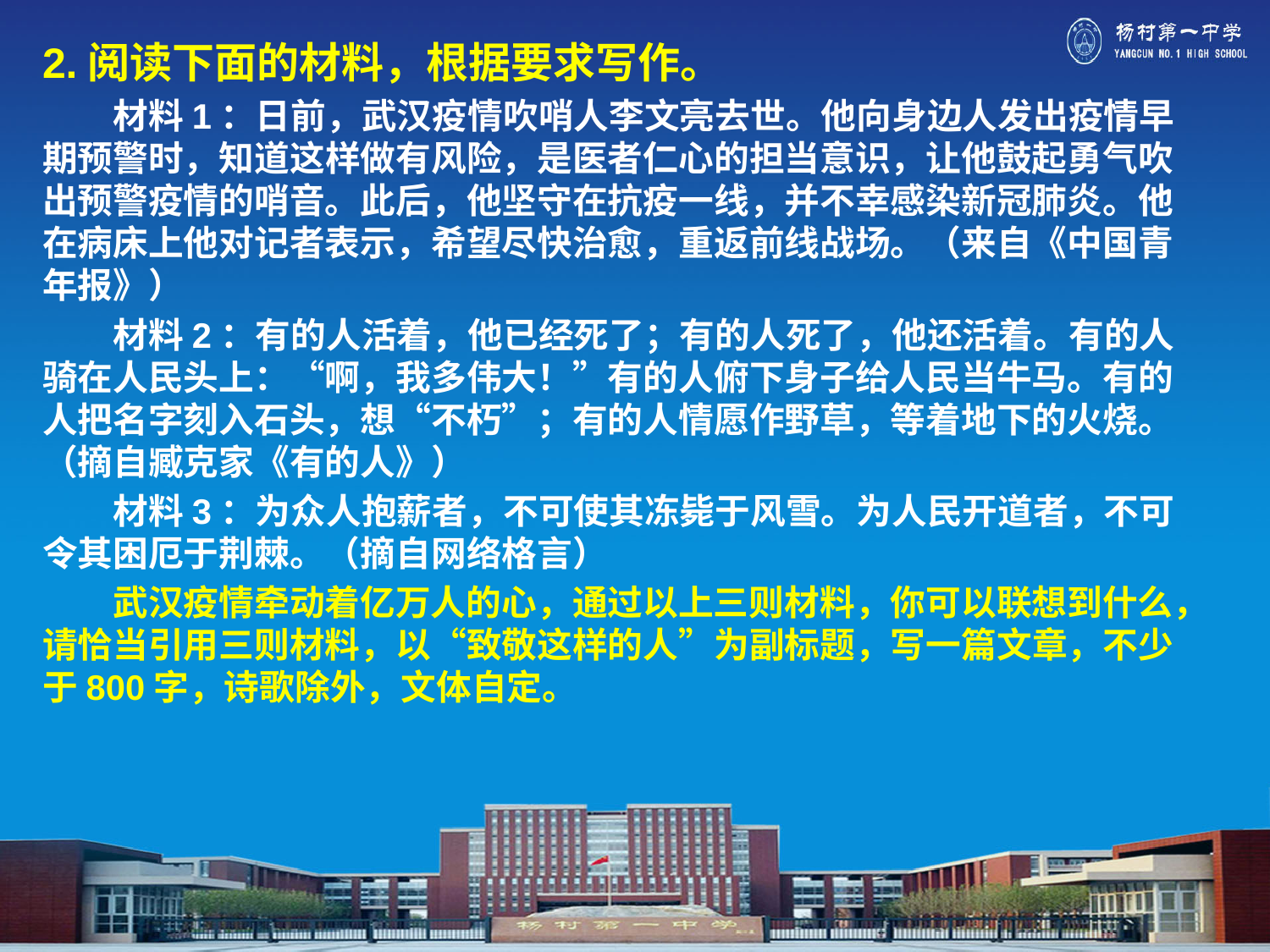

2.阅读下面的材料，根据要求写作。
　　材料1：日前，武汉疫情吹哨人李文亮去世。他向身边人发出疫情早期预警时，知道这样做有风险，是医者仁心的担当意识，让他鼓起勇气吹出预警疫情的哨音。此后，他坚守在抗疫一线，并不幸感染新冠肺炎。他在病床上他对记者表示，希望尽快治愈，重返前线战场。（来自《中国青年报》）
　　材料2：有的人活着，他已经死了；有的人死了，他还活着。有的人骑在人民头上：“啊，我多伟大！”有的人俯下身子给人民当牛马。有的人把名字刻入石头，想“不朽”；有的人情愿作野草，等着地下的火烧。（摘自臧克家《有的人》）
　　材料3：为众人抱薪者，不可使其冻毙于风雪。为人民开道者，不可令其困厄于荆棘。（摘自网络格言）
　　武汉疫情牵动着亿万人的心，通过以上三则材料，你可以联想到什么，请恰当引用三则材料，以“致敬这样的人”为副标题，写一篇文章，不少于800字，诗歌除外，文体自定。